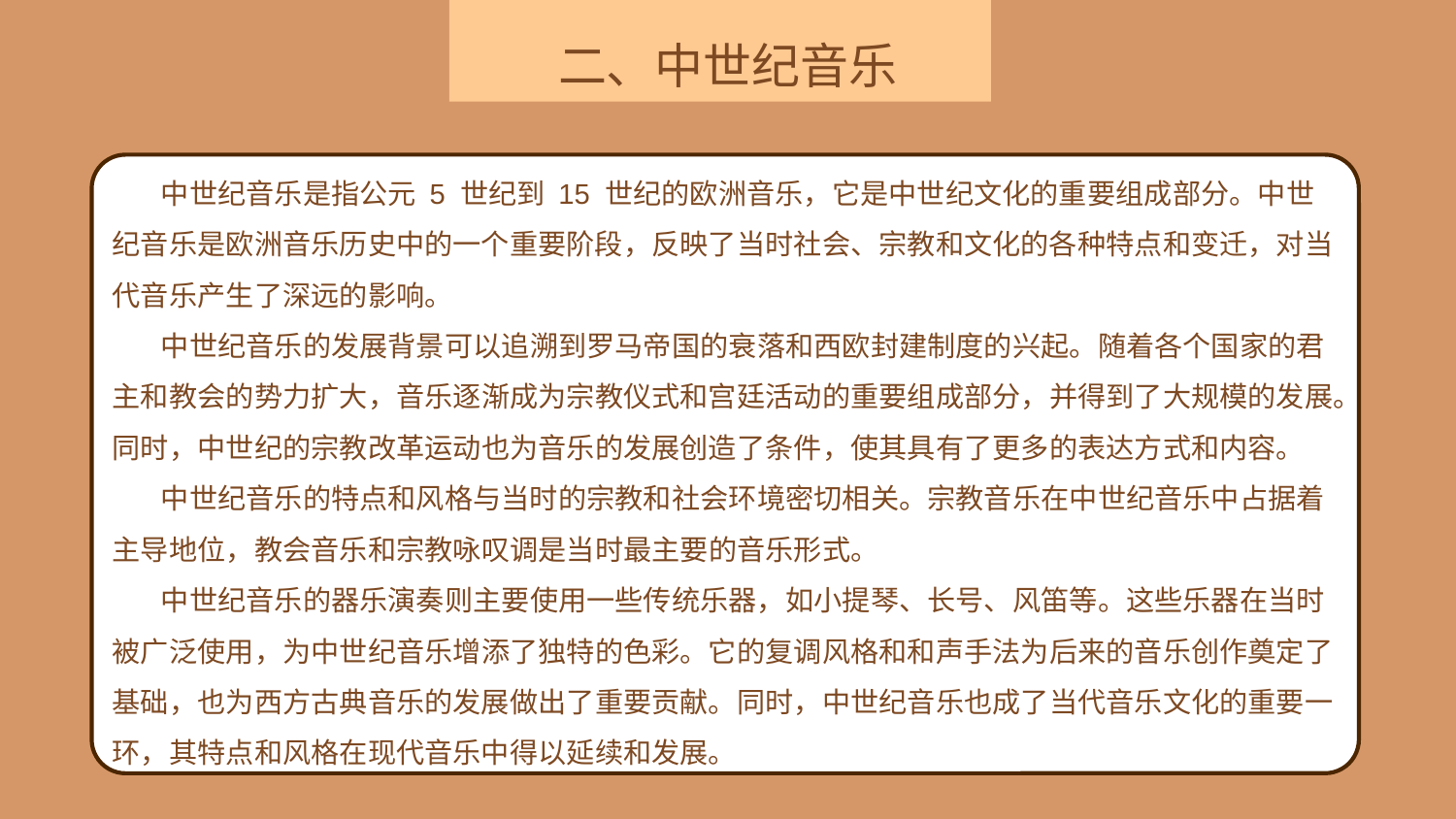

二、中世纪音乐
中世纪音乐是指公元 5 世纪到 15 世纪的欧洲音乐，它是中世纪文化的重要组成部分。中世纪音乐是欧洲音乐历史中的一个重要阶段，反映了当时社会、宗教和文化的各种特点和变迁，对当代音乐产生了深远的影响。
中世纪音乐的发展背景可以追溯到罗马帝国的衰落和西欧封建制度的兴起。随着各个国家的君主和教会的势力扩大，音乐逐渐成为宗教仪式和宫廷活动的重要组成部分，并得到了大规模的发展。同时，中世纪的宗教改革运动也为音乐的发展创造了条件，使其具有了更多的表达方式和内容。
中世纪音乐的特点和风格与当时的宗教和社会环境密切相关。宗教音乐在中世纪音乐中占据着主导地位，教会音乐和宗教咏叹调是当时最主要的音乐形式。
中世纪音乐的器乐演奏则主要使用一些传统乐器，如小提琴、长号、风笛等。这些乐器在当时被广泛使用，为中世纪音乐增添了独特的色彩。它的复调风格和和声手法为后来的音乐创作奠定了基础，也为西方古典音乐的发展做出了重要贡献。同时，中世纪音乐也成了当代音乐文化的重要一环，其特点和风格在现代音乐中得以延续和发展。